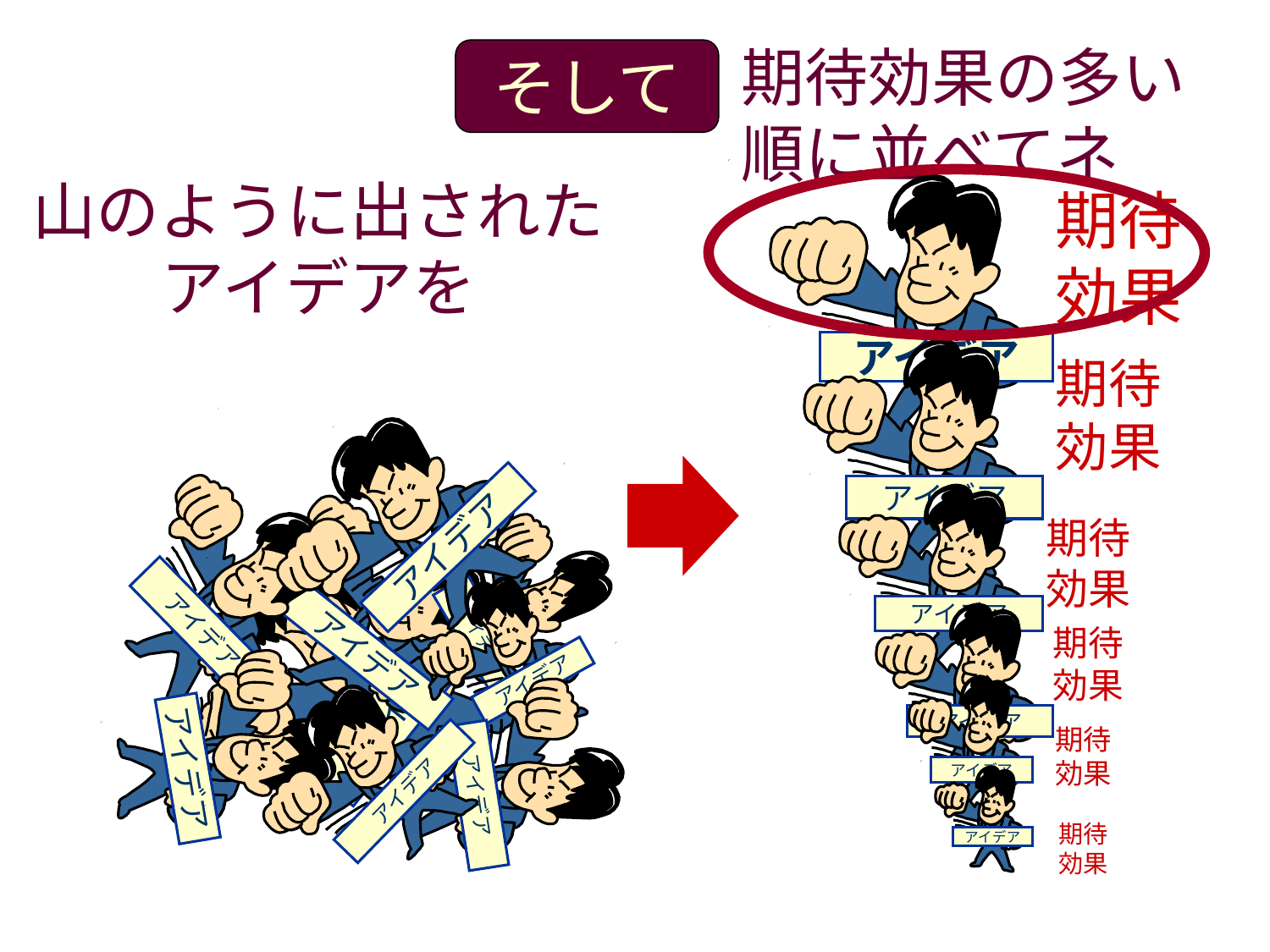

そして
期待効果の多い
順に並べてネ
山のように出された
アイデアを

アイデア
期待
効果

アイデア
期待
効果

アイデア
期待
効果

アイデア
期待
効果

アイデア
期待
効果

アイデア
期待
効果

アイデア

アイデア

アイデア

アイデア

アイデア

アイデア

アイデア

アイデア

アイデア